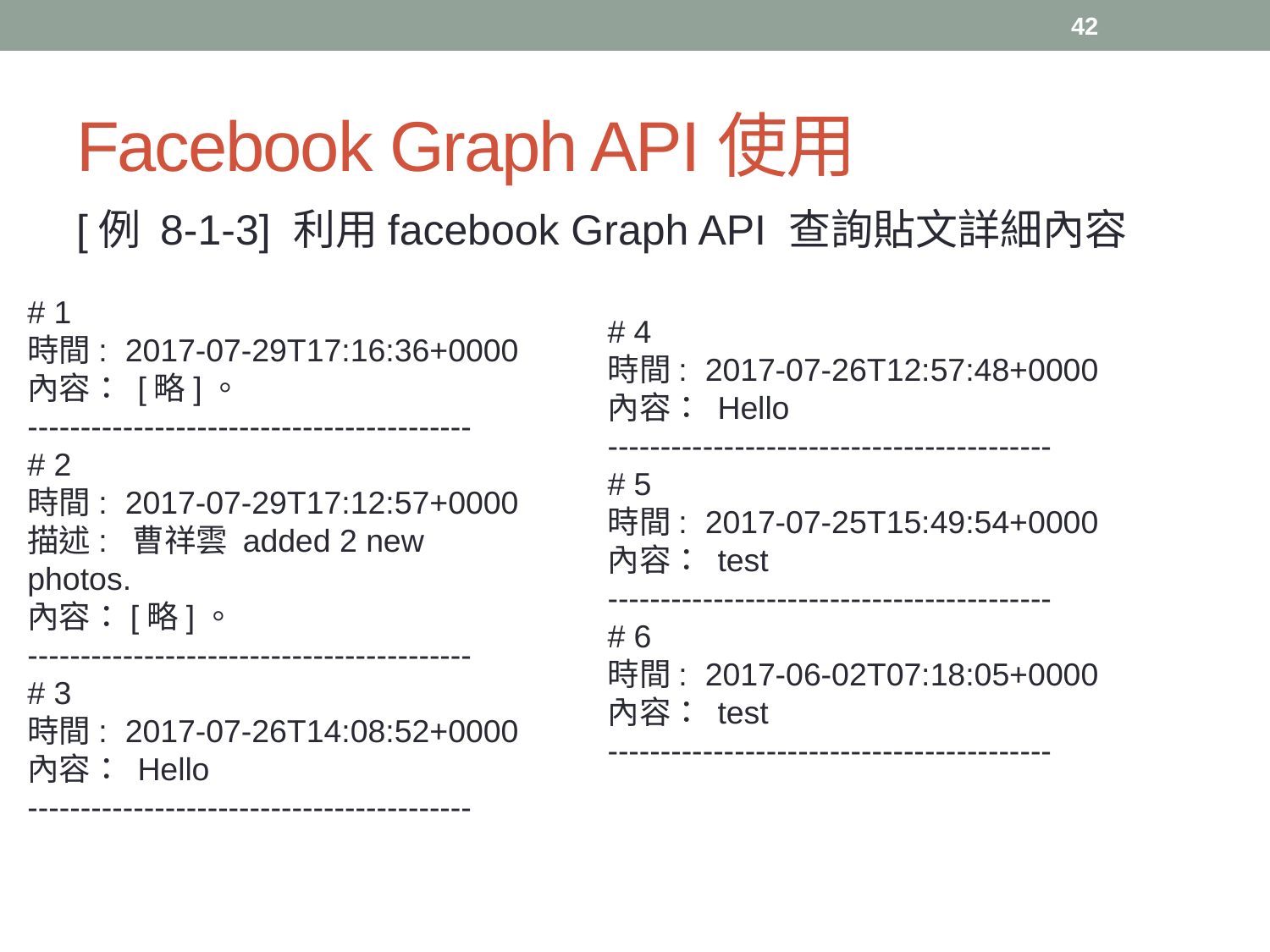

42
# Facebook Graph API使用
[例 8-1-3] 利用facebook Graph API 查詢貼文詳細內容
# 1
時間:  2017-07-29T17:16:36+0000
內容： [略]。
------------------------------------------
# 2
時間:  2017-07-29T17:12:57+0000
描述:  曹祥雲 added 2 new photos.
內容：[略]。
------------------------------------------
# 3
時間:  2017-07-26T14:08:52+0000
內容： Hello
------------------------------------------
# 4
時間:  2017-07-26T12:57:48+0000
內容： Hello
------------------------------------------
# 5
時間:  2017-07-25T15:49:54+0000
內容： test
------------------------------------------
# 6
時間:  2017-06-02T07:18:05+0000
內容： test
------------------------------------------